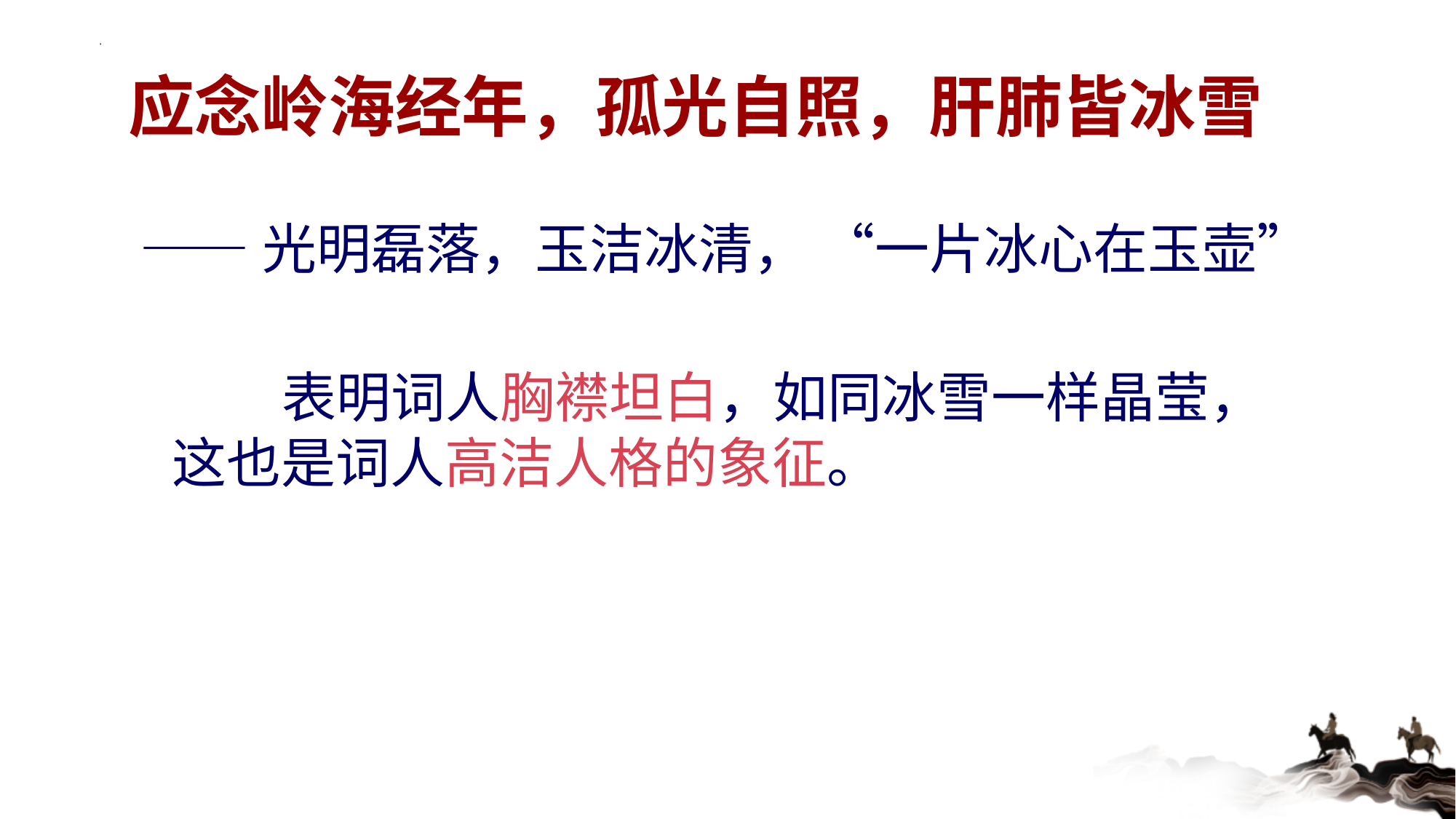

应念岭海经年，孤光自照，肝肺皆冰雪

 ——光明磊落，玉洁冰清， “一片冰心在玉壶”
        表明词人胸襟坦白，如同冰雪一样晶莹，这也是词人高洁人格的象征。